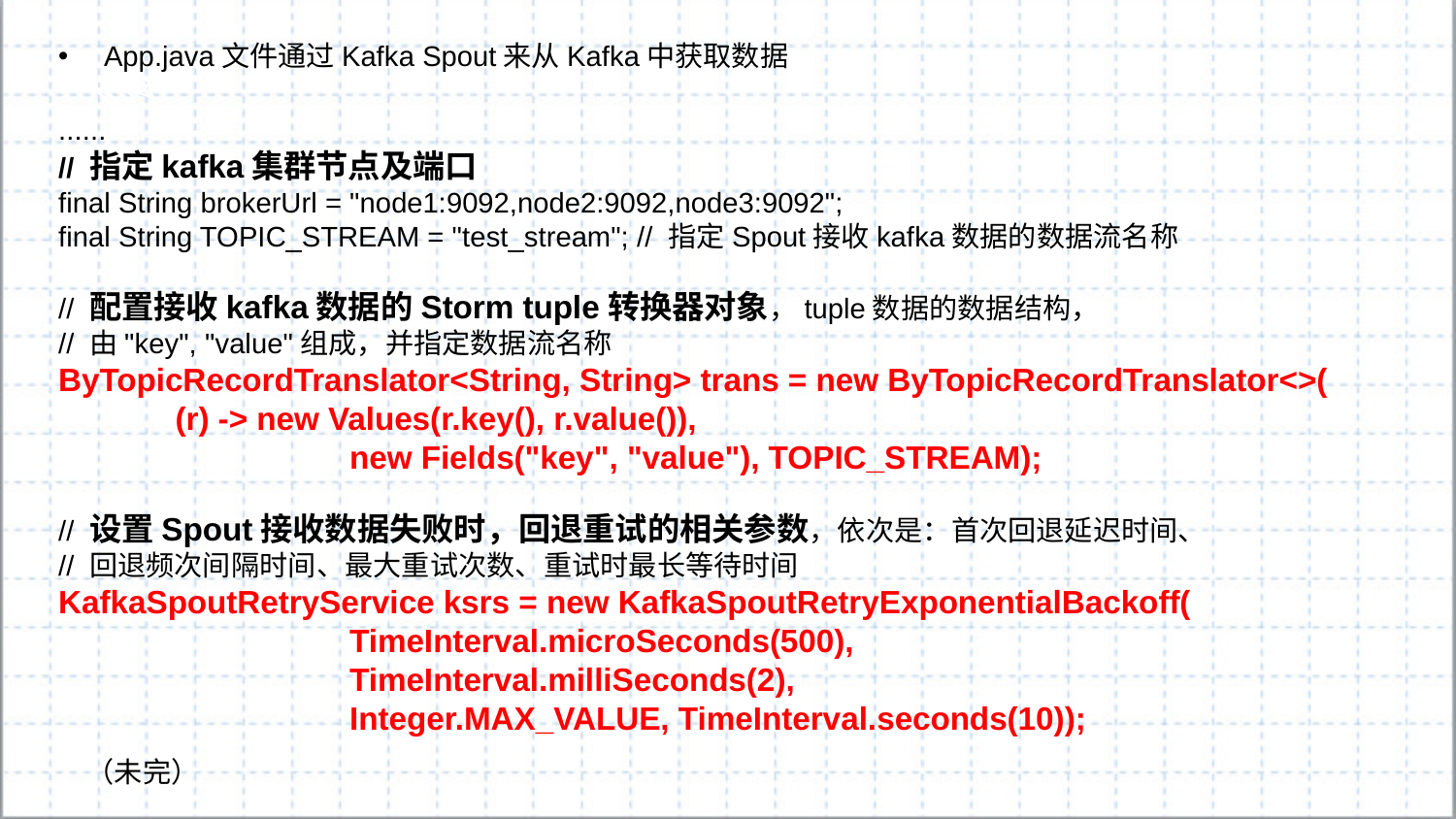

App.java文件通过Kafka Spout来从Kafka中获取数据
......
// 指定kafka集群节点及端口
final String brokerUrl = "node1:9092,node2:9092,node3:9092";
final String TOPIC_STREAM = "test_stream"; // 指定Spout接收kafka数据的数据流名称

// 配置接收kafka数据的Storm tuple转换器对象，tuple数据的数据结构，
// 由"key", "value"组成，并指定数据流名称
ByTopicRecordTranslator<String, String> trans = new ByTopicRecordTranslator<>(
             (r) -> new Values(r.key(), r.value()),
		new Fields("key", "value"), TOPIC_STREAM);

// 设置Spout接收数据失败时，回退重试的相关参数，依次是：首次回退延迟时间、
// 回退频次间隔时间、最大重试次数、重试时最长等待时间
KafkaSpoutRetryService ksrs = new KafkaSpoutRetryExponentialBackoff(
		TimeInterval.microSeconds(500),
		TimeInterval.milliSeconds(2),
		Integer.MAX_VALUE, TimeInterval.seconds(10));
（未完）